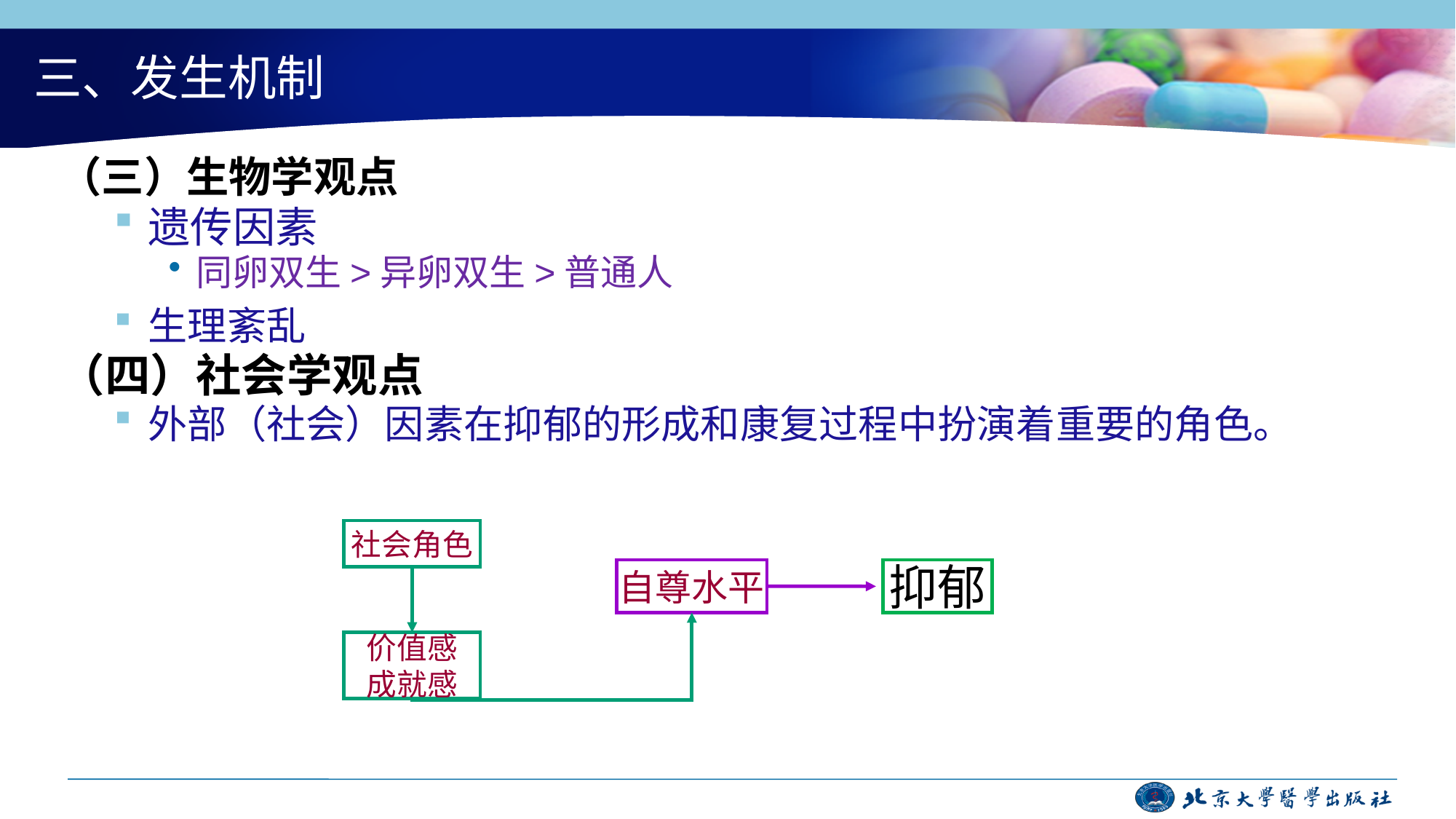

# 三、发生机制
（三）生物学观点
遗传因素
同卵双生>异卵双生>普通人
生理紊乱
（四）社会学观点
外部（社会）因素在抑郁的形成和康复过程中扮演着重要的角色。

社会角色
自尊水平
抑郁
价值感
成就感